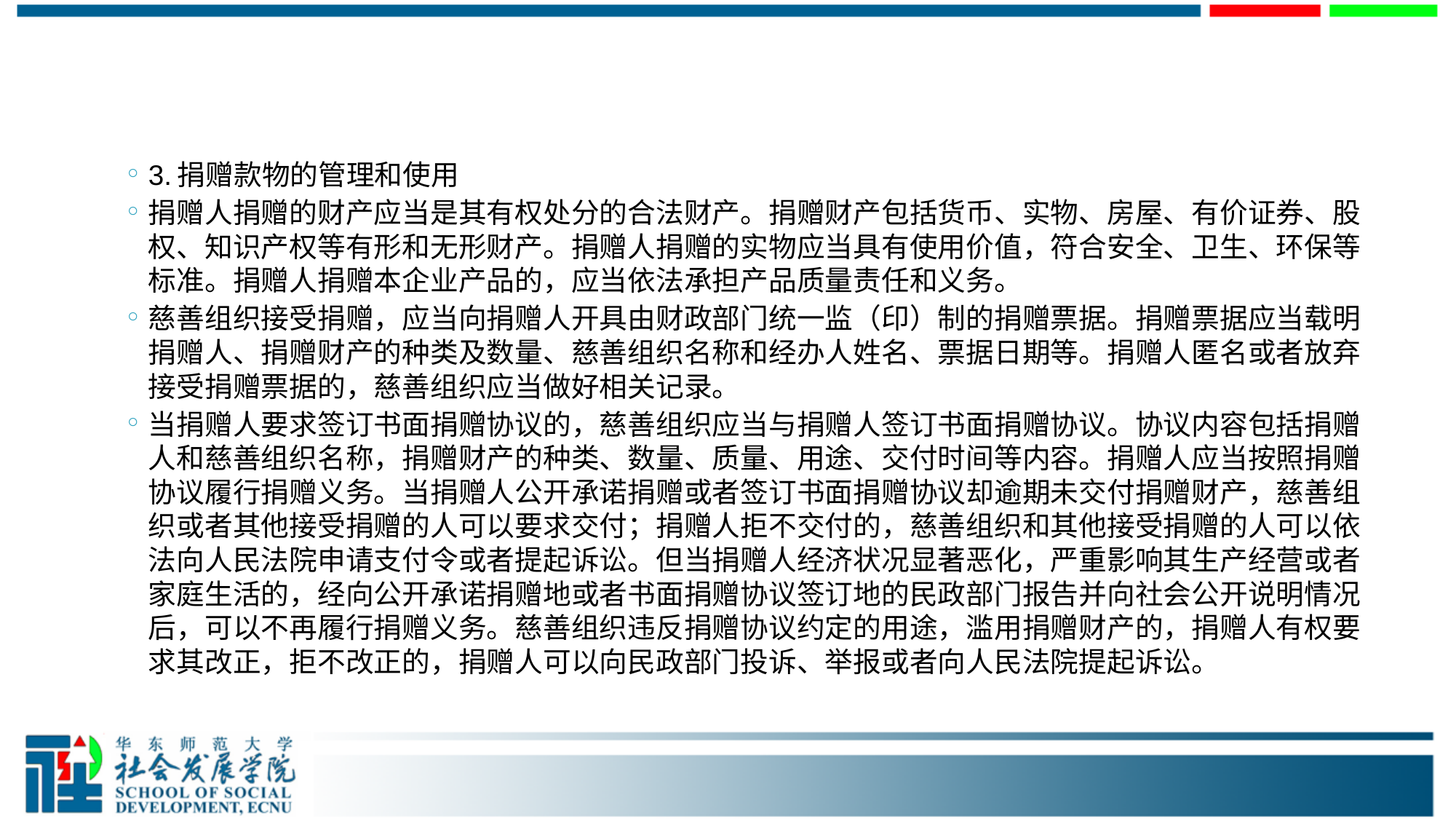

#
3.捐赠款物的管理和使用
捐赠人捐赠的财产应当是其有权处分的合法财产。捐赠财产包括货币、实物、房屋、有价证券、股权、知识产权等有形和无形财产。捐赠人捐赠的实物应当具有使用价值，符合安全、卫生、环保等标准。捐赠人捐赠本企业产品的，应当依法承担产品质量责任和义务。
慈善组织接受捐赠，应当向捐赠人开具由财政部门统一监（印）制的捐赠票据。捐赠票据应当载明捐赠人、捐赠财产的种类及数量、慈善组织名称和经办人姓名、票据日期等。捐赠人匿名或者放弃接受捐赠票据的，慈善组织应当做好相关记录。
当捐赠人要求签订书面捐赠协议的，慈善组织应当与捐赠人签订书面捐赠协议。协议内容包括捐赠人和慈善组织名称，捐赠财产的种类、数量、质量、用途、交付时间等内容。捐赠人应当按照捐赠协议履行捐赠义务。当捐赠人公开承诺捐赠或者签订书面捐赠协议却逾期未交付捐赠财产，慈善组织或者其他接受捐赠的人可以要求交付；捐赠人拒不交付的，慈善组织和其他接受捐赠的人可以依法向人民法院申请支付令或者提起诉讼。但当捐赠人经济状况显著恶化，严重影响其生产经营或者家庭生活的，经向公开承诺捐赠地或者书面捐赠协议签订地的民政部门报告并向社会公开说明情况后，可以不再履行捐赠义务。慈善组织违反捐赠协议约定的用途，滥用捐赠财产的，捐赠人有权要求其改正，拒不改正的，捐赠人可以向民政部门投诉、举报或者向人民法院提起诉讼。